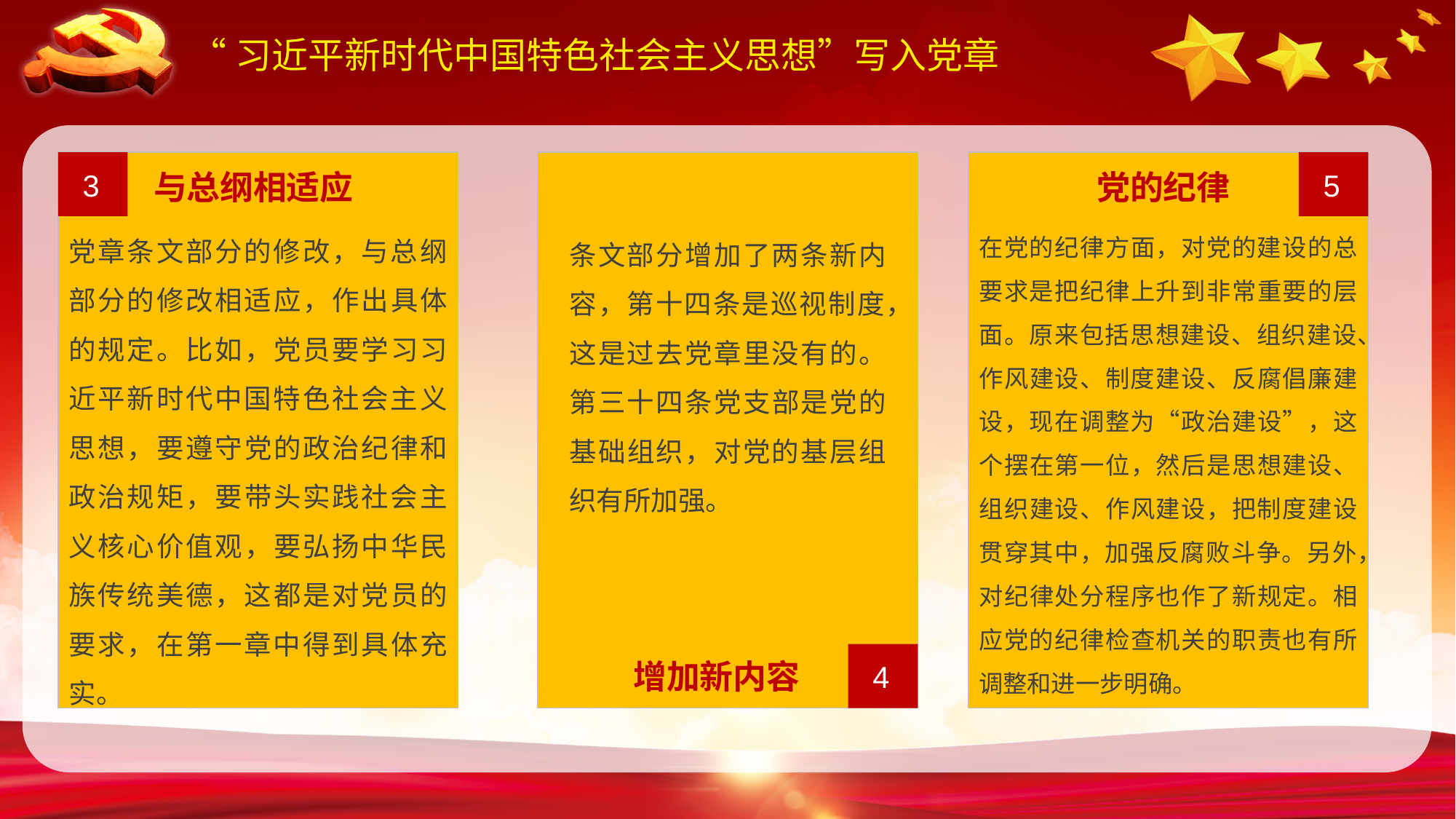

3

5
与总纲相适应
党的纪律
党章条文部分的修改，与总纲部分的修改相适应，作出具体的规定。比如，党员要学习习近平新时代中国特色社会主义思想，要遵守党的政治纪律和政治规矩，要带头实践社会主义核心价值观，要弘扬中华民族传统美德，这都是对党员的要求，在第一章中得到具体充实。
在党的纪律方面，对党的建设的总要求是把纪律上升到非常重要的层面。原来包括思想建设、组织建设、作风建设、制度建设、反腐倡廉建设，现在调整为“政治建设”，这个摆在第一位，然后是思想建设、组织建设、作风建设，把制度建设贯穿其中，加强反腐败斗争。另外，对纪律处分程序也作了新规定。相应党的纪律检查机关的职责也有所调整和进一步明确。
条文部分增加了两条新内容，第十四条是巡视制度，这是过去党章里没有的。第三十四条党支部是党的基础组织，对党的基层组织有所加强。

4
增加新内容